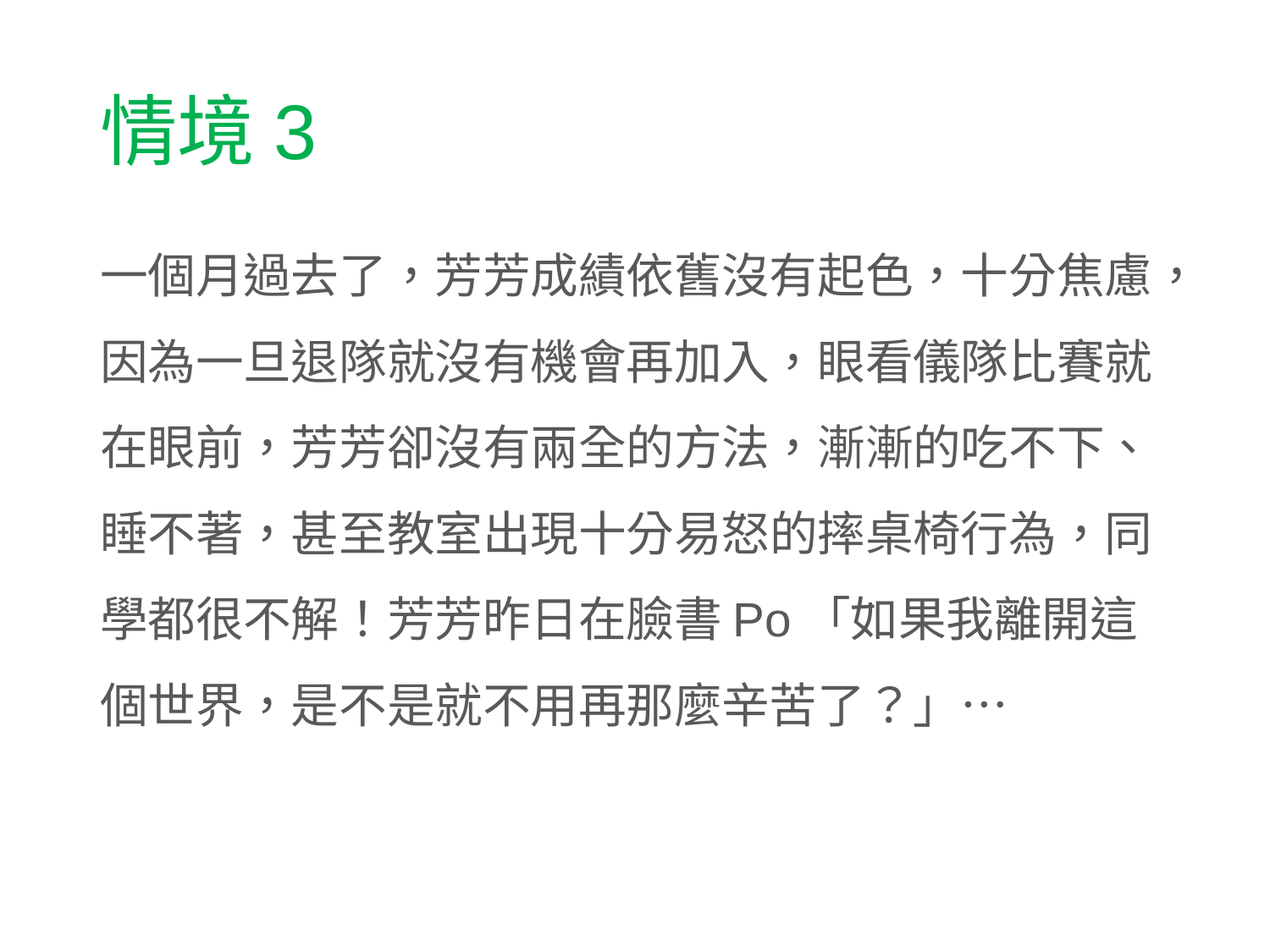

# 情境3
一個月過去了，芳芳成績依舊沒有起色，十分焦慮，因為一旦退隊就沒有機會再加入，眼看儀隊比賽就在眼前，芳芳卻沒有兩全的方法，漸漸的吃不下、睡不著，甚至教室出現十分易怒的摔桌椅行為，同學都很不解！芳芳昨日在臉書Po「如果我離開這個世界，是不是就不用再那麼辛苦了？」…